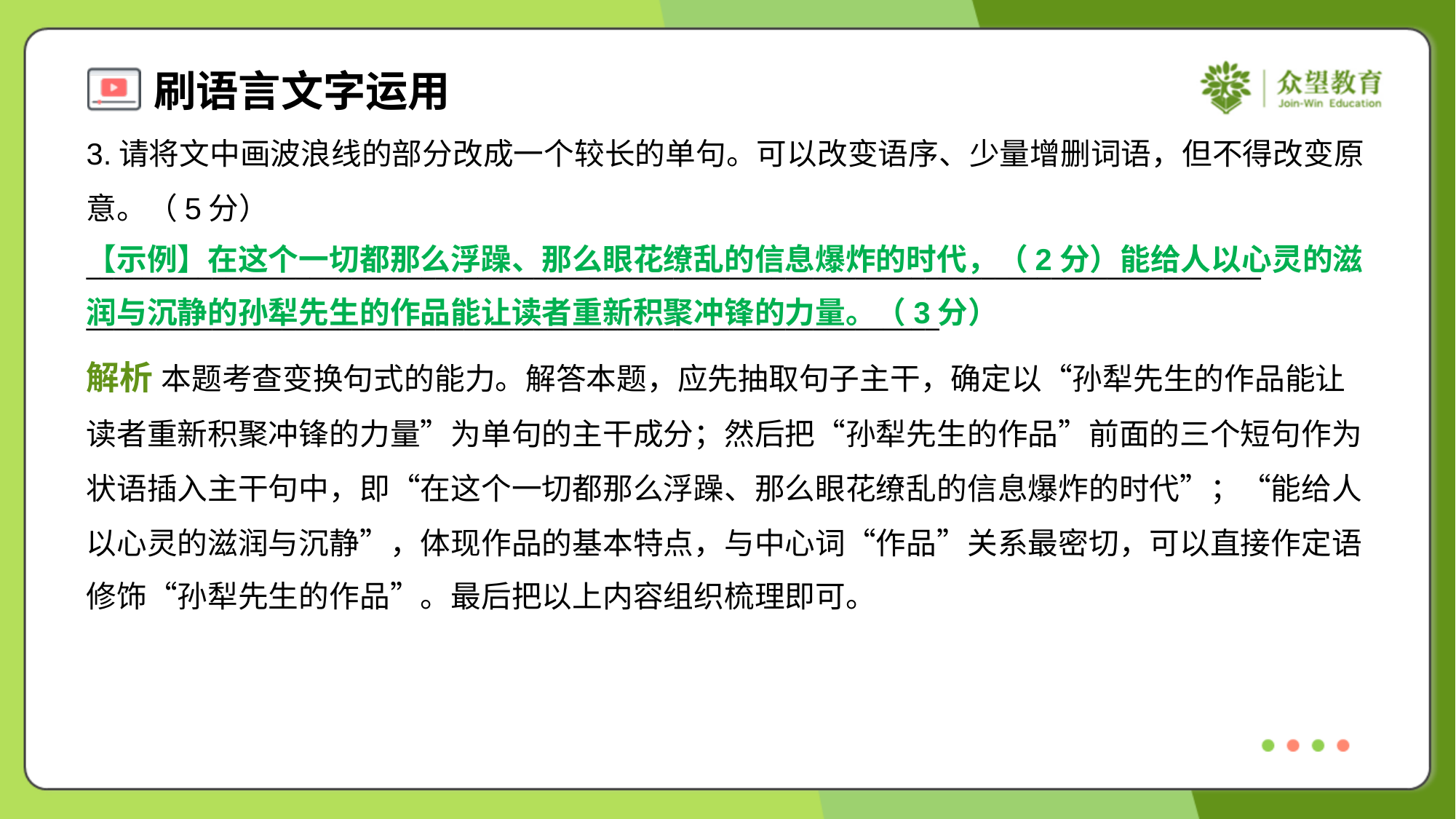

3.请将文中画波浪线的部分改成一个较长的单句。可以改变语序、少量增删词语，但不得改变原
意。（5分）
____________________________________________________________________________________
_____________________________________________________________
【示例】在这个一切都那么浮躁、那么眼花缭乱的信息爆炸的时代，（2分）能给人以心灵的滋
润与沉静的孙犁先生的作品能让读者重新积聚冲锋的力量。（3分）
解析 本题考查变换句式的能力。解答本题，应先抽取句子主干，确定以“孙犁先生的作品能让
读者重新积聚冲锋的力量”为单句的主干成分；然后把“孙犁先生的作品”前面的三个短句作为
状语插入主干句中，即“在这个一切都那么浮躁、那么眼花缭乱的信息爆炸的时代”；“能给人
以心灵的滋润与沉静”，体现作品的基本特点，与中心词“作品”关系最密切，可以直接作定语
修饰“孙犁先生的作品”。最后把以上内容组织梳理即可。